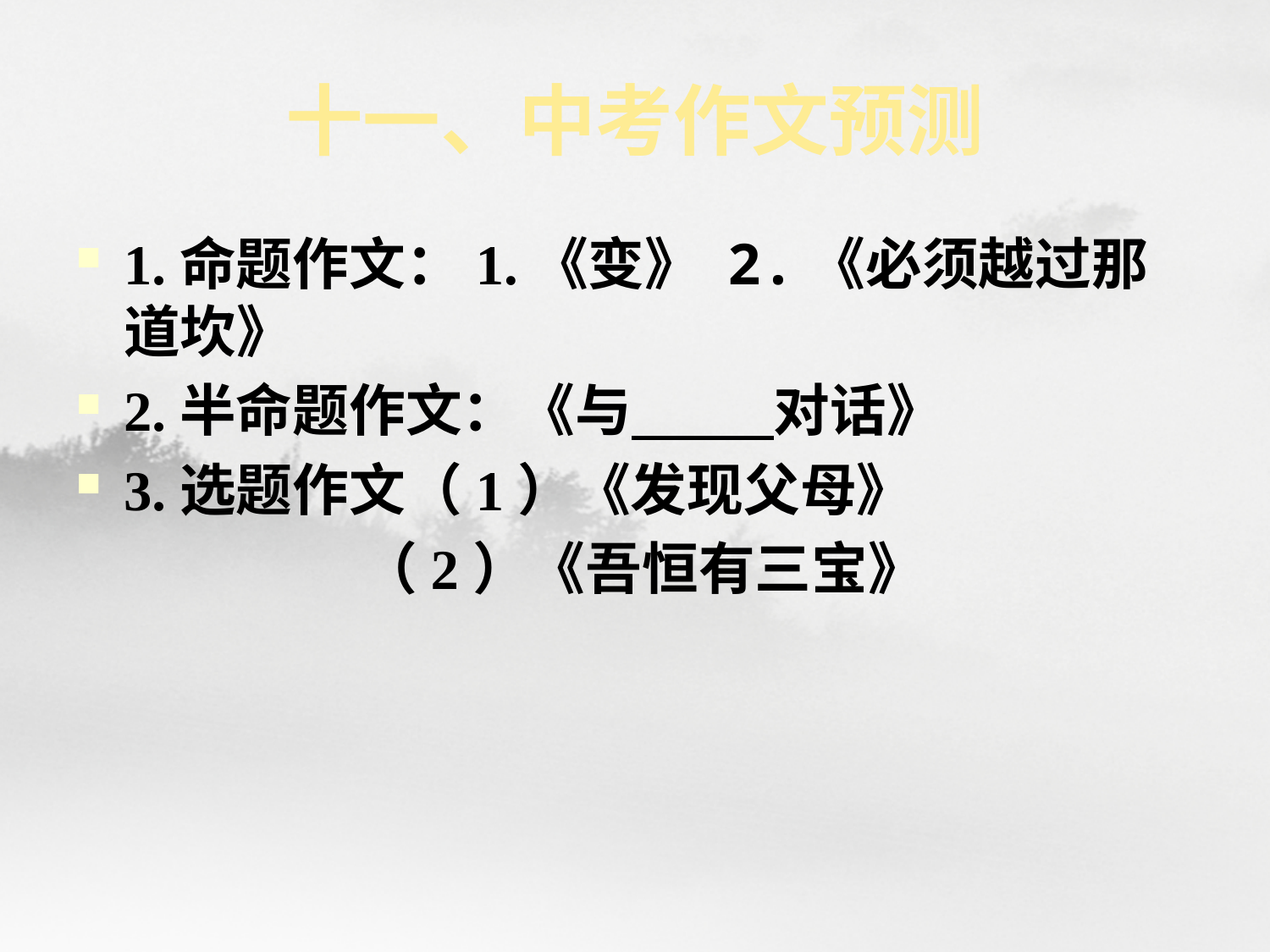

# 十一、中考作文预测
1.命题作文：1.《变》 2.《必须越过那道坎》
2.半命题作文：《与           对话》
3.选题作文（1）《发现父母》
                     （2）《吾恒有三宝》